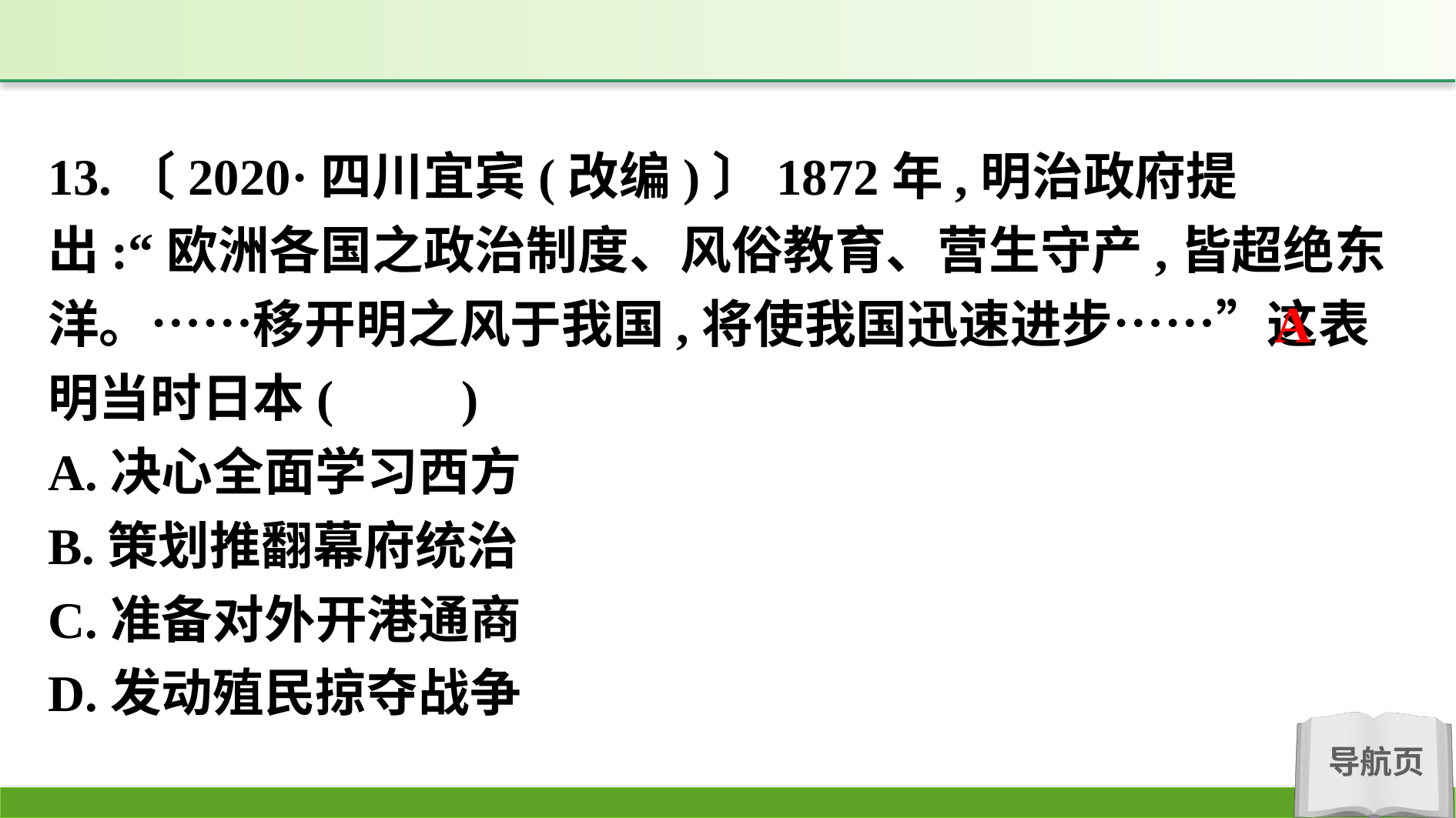

13.〔2020·四川宜宾(改编)〕1872年,明治政府提出:“欧洲各国之政治制度、风俗教育、营生守产,皆超绝东洋。……移开明之风于我国,将使我国迅速进步……”这表明当时日本(　　)
A.决心全面学习西方
B.策划推翻幕府统治
C.准备对外开港通商
D.发动殖民掠夺战争
A